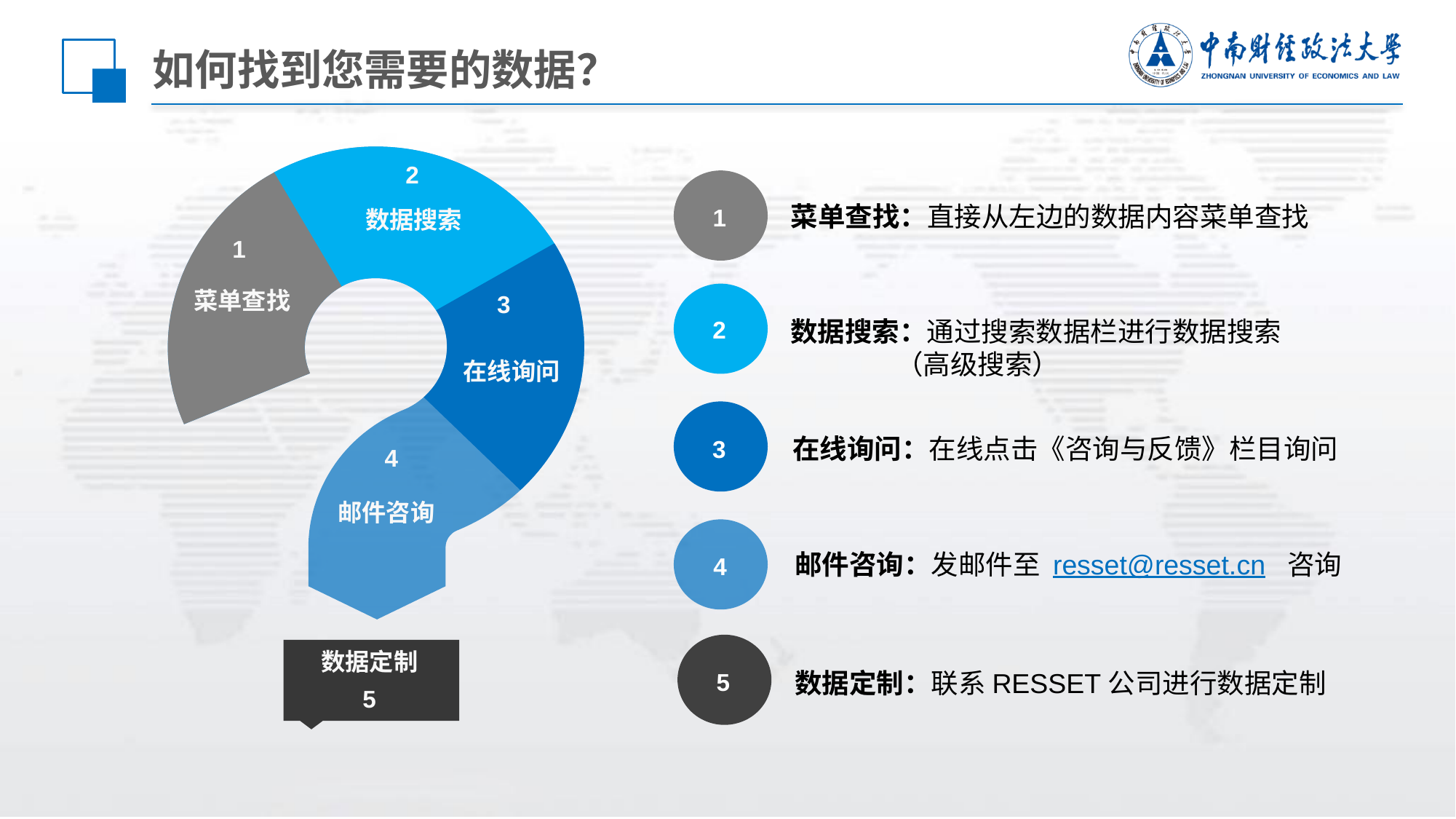

# 如何找到您需要的数据？

2
数据搜索

1

菜单查找：直接从左边的数据内容菜单查找

1
菜单查找

2
3
在线询问
数据搜索：通过搜索数据栏进行数据搜索
                （高级搜索）

3
在线询问：在线点击《咨询与反馈》栏目询问
4
邮件咨询

4
邮件咨询：发邮件至 resset@resset.cn  咨询

5

数据定制
数据定制：联系RESSET公司进行数据定制
5